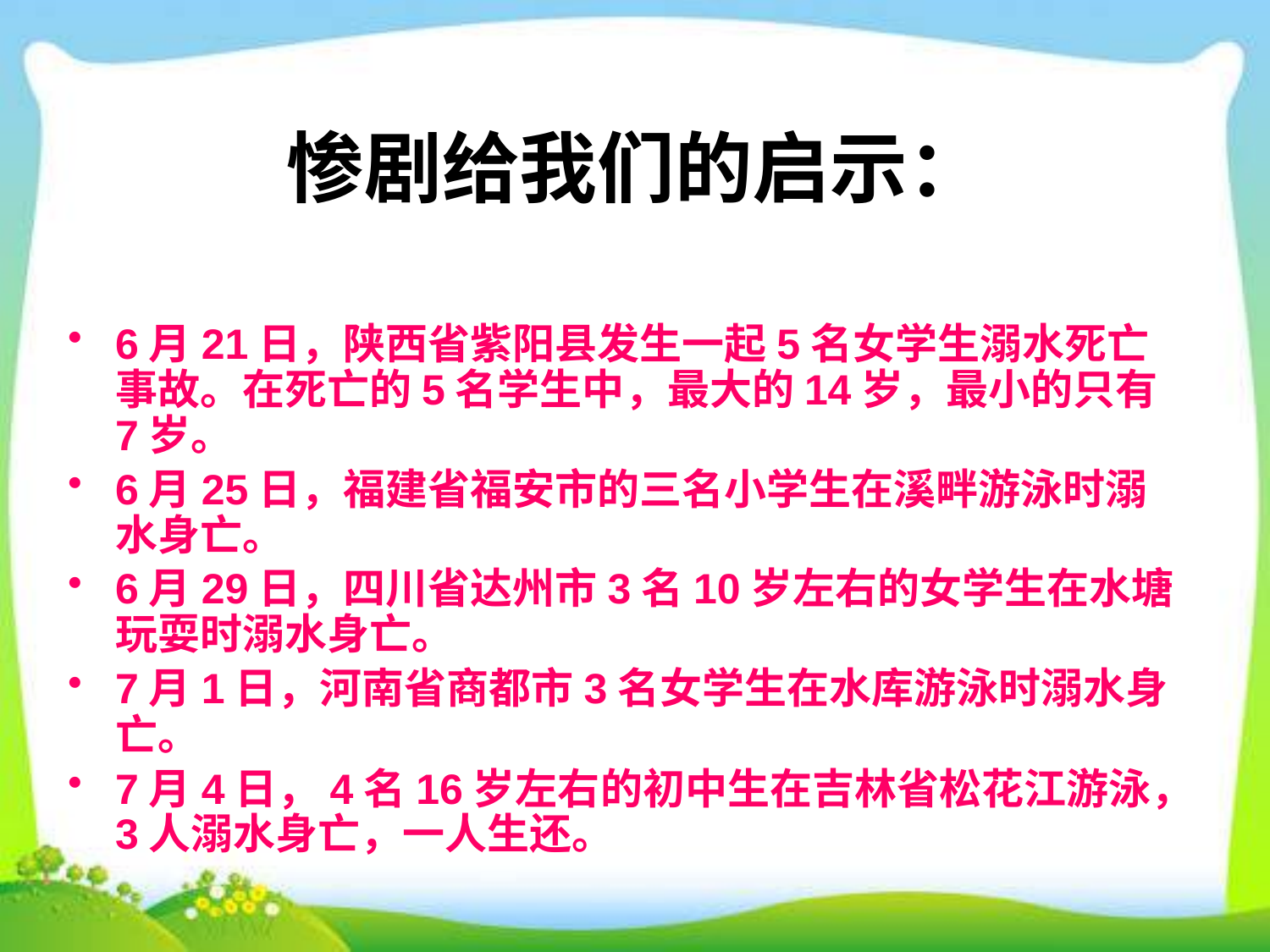

# 惨剧给我们的启示：
6月21日，陕西省紫阳县发生一起5名女学生溺水死亡事故。在死亡的5名学生中，最大的14岁，最小的只有7岁。
6月25日，福建省福安市的三名小学生在溪畔游泳时溺水身亡。
6月29日，四川省达州市3名10岁左右的女学生在水塘玩耍时溺水身亡。
7月1日，河南省商都市3名女学生在水库游泳时溺水身亡。
7月4日，4名16岁左右的初中生在吉林省松花江游泳，3人溺水身亡，一人生还。